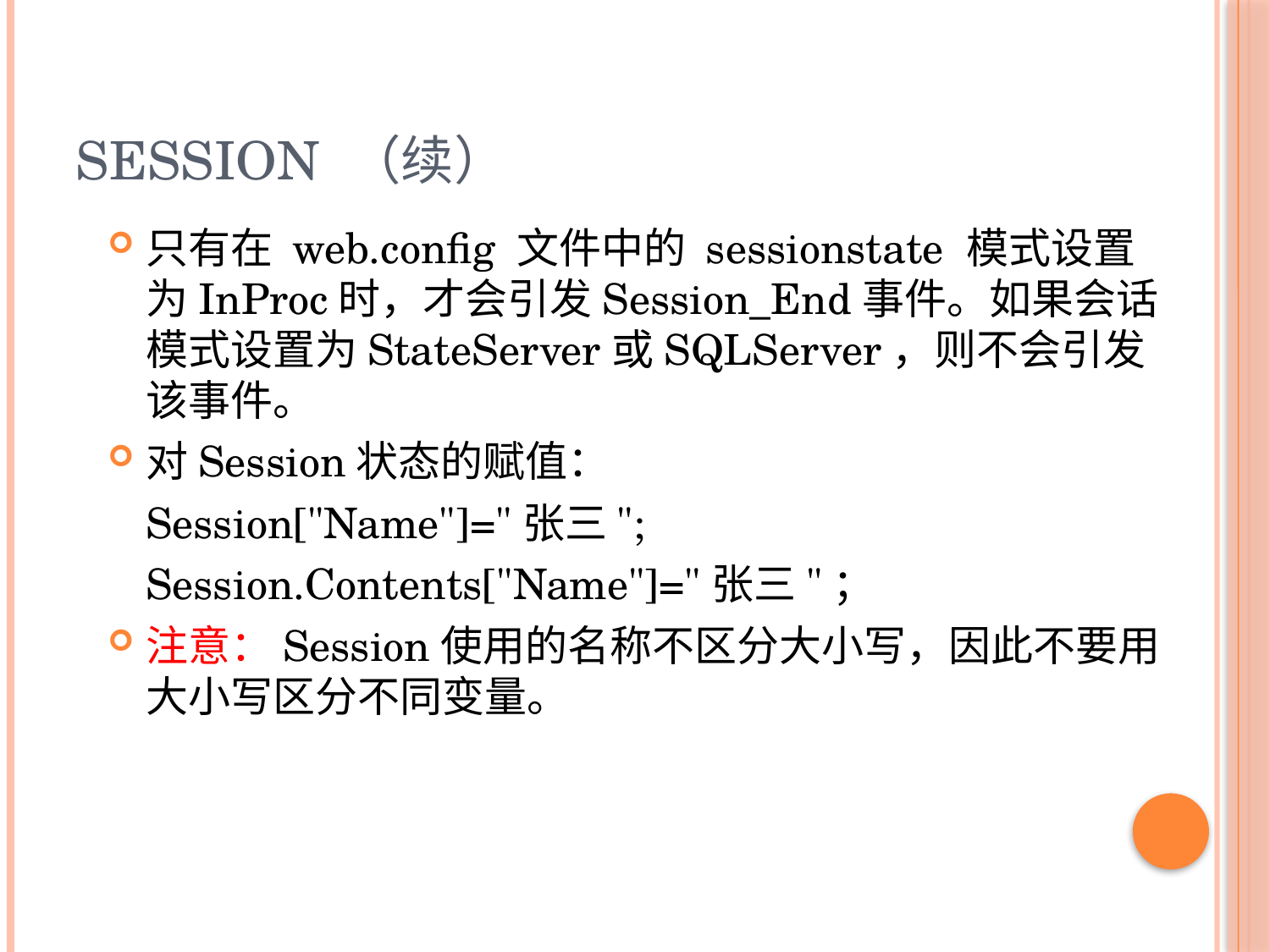

# Session （续）
只有在 web.config 文件中的 sessionstate 模式设置为InProc时，才会引发Session_End事件。如果会话模式设置为StateServer或SQLServer，则不会引发该事件。
对Session状态的赋值：
	Session["Name"]="张三";
	Session.Contents["Name"]="张三"；
注意：Session使用的名称不区分大小写，因此不要用大小写区分不同变量。
30